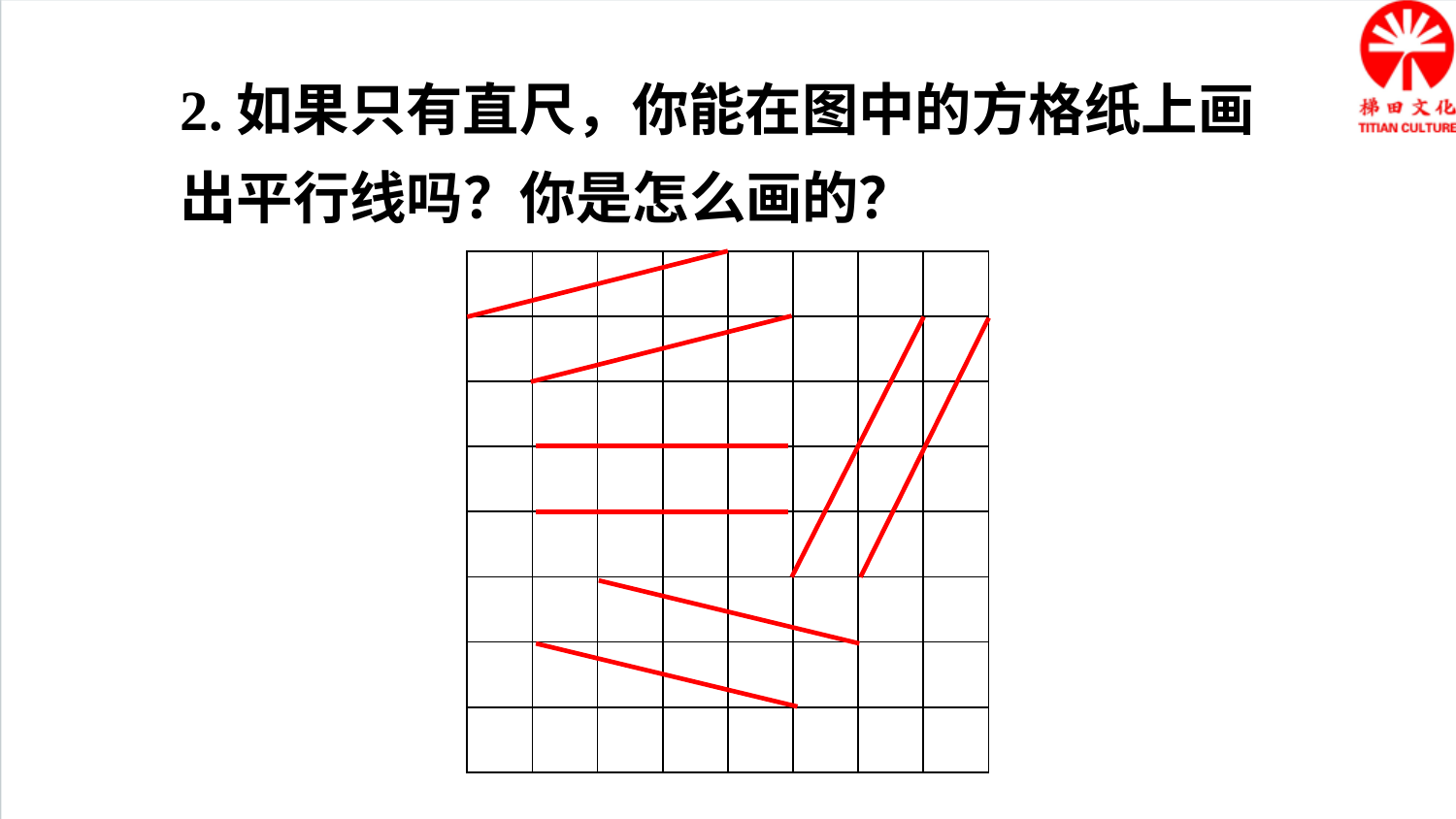

2.如果只有直尺，你能在图中的方格纸上画出平行线吗？你是怎么画的？
|  |  |  |  |  |  |  |  |
| --- | --- | --- | --- | --- | --- | --- | --- |
|  |  |  |  |  |  |  |  |
|  |  |  |  |  |  |  |  |
|  |  |  |  |  |  |  |  |
|  |  |  |  |  |  |  |  |
|  |  |  |  |  |  |  |  |
|  |  |  |  |  |  |  |  |
|  |  |  |  |  |  |  |  |